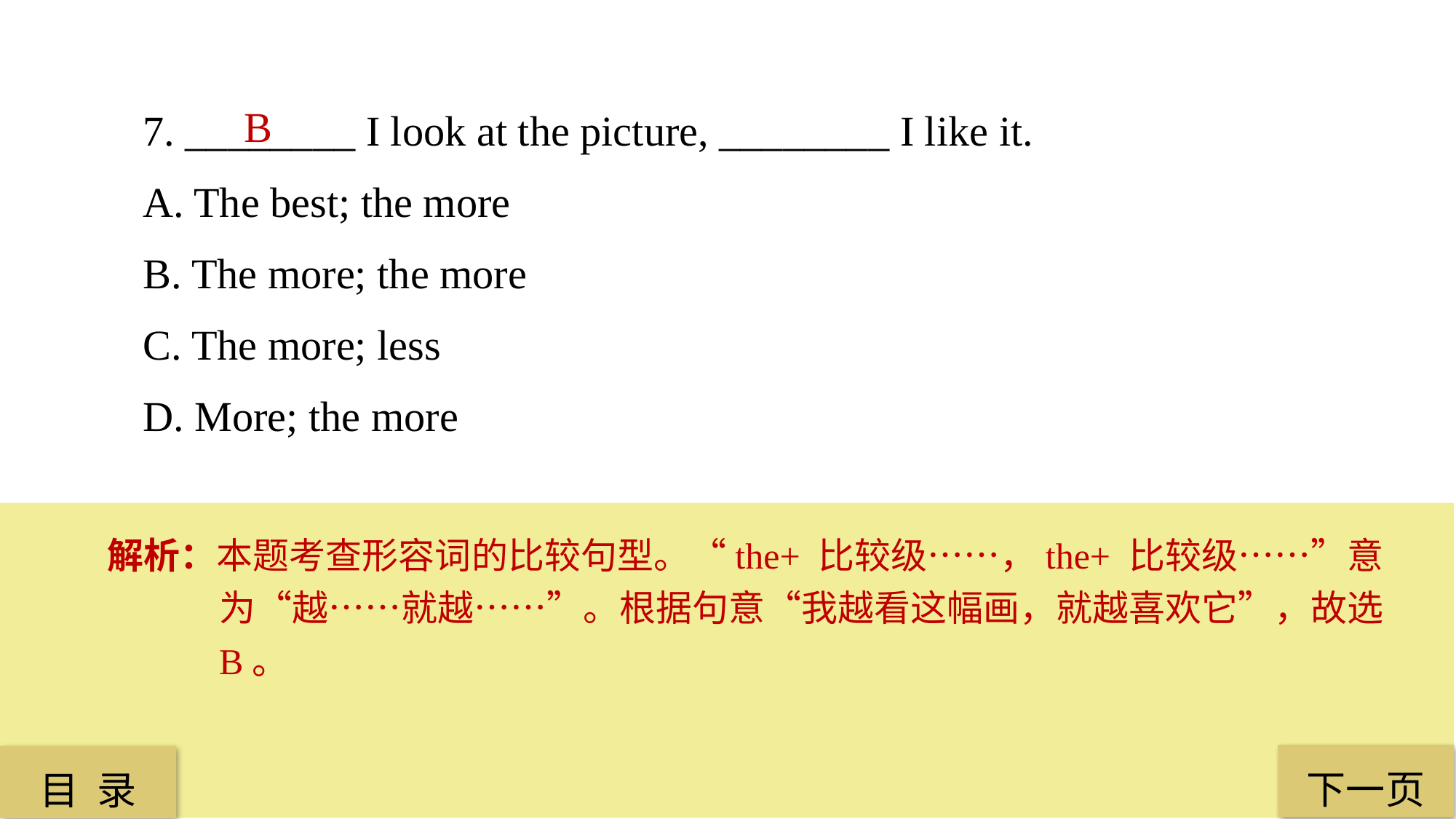

7. ________ I look at the picture, ________ I like it.
A. The best; the more
B. The more; the more
C. The more; less
D. More; the more
B
解析：本题考查形容词的比较句型。“the+ 比较级……，the+ 比较级……”意为“越……就越……”。根据句意“我越看这幅画，就越喜欢它”，故选 B。